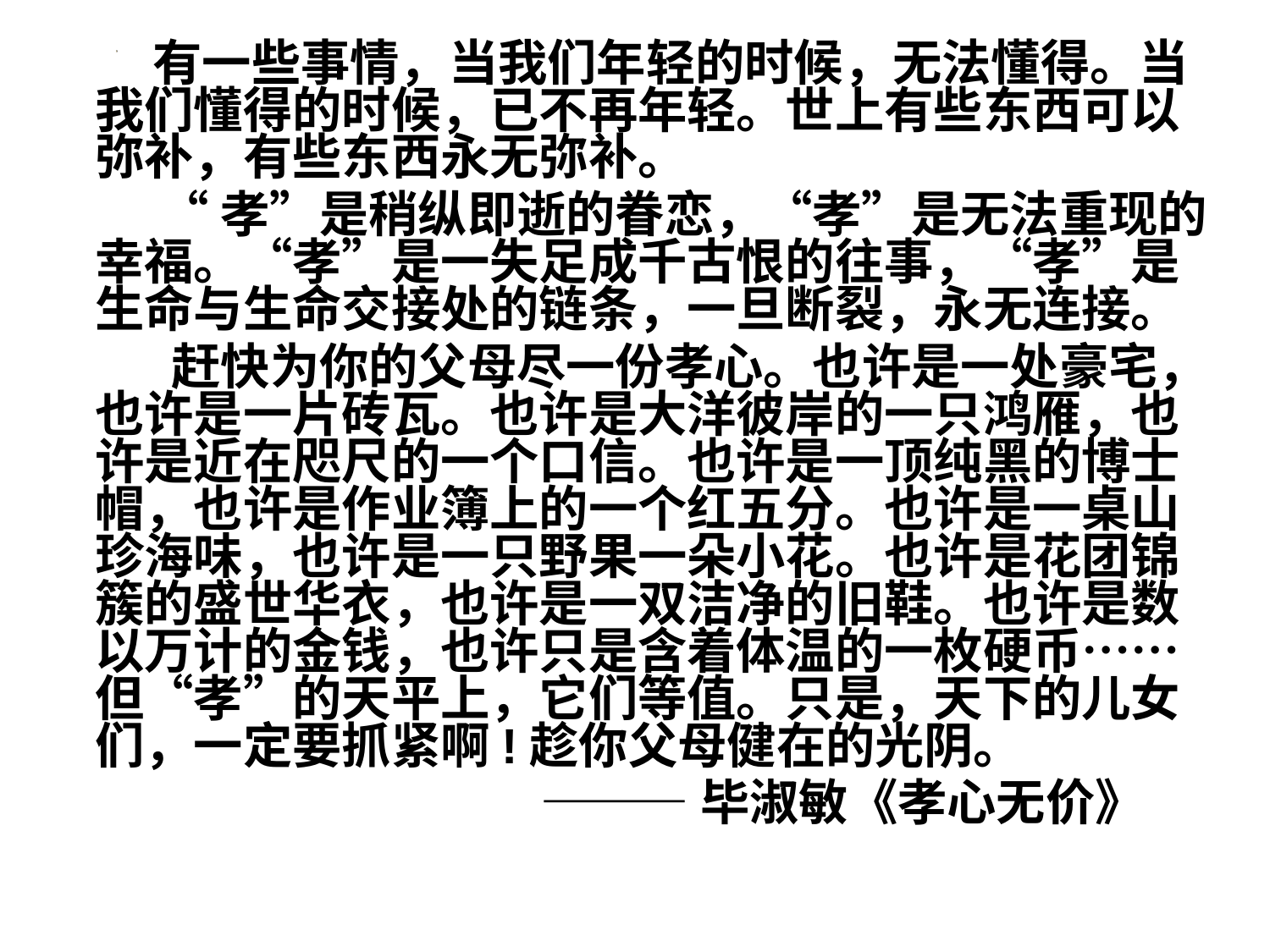

有一些事情，当我们年轻的时候，无法懂得。当我们懂得的时候，已不再年轻。世上有些东西可以弥补，有些东西永无弥补。
          “孝”是稍纵即逝的眷恋，“孝”是无法重现的幸福。“孝”是一失足成千古恨的往事，“孝”是生命与生命交接处的链条，一旦断裂，永无连接。
          赶快为你的父母尽一份孝心。也许是一处豪宅，也许是一片砖瓦。也许是大洋彼岸的一只鸿雁，也许是近在咫尺的一个口信。也许是一顶纯黑的博士帽，也许是作业簿上的一个红五分。也许是一桌山珍海味，也许是一只野果一朵小花。也许是花团锦簇的盛世华衣，也许是一双洁净的旧鞋。也许是数以万计的金钱，也许只是含着体温的一枚硬币……但“孝”的天平上，它们等值。只是，天下的儿女们，一定要抓紧啊!趁你父母健在的光阴。
                                     ———毕淑敏《孝心无价》